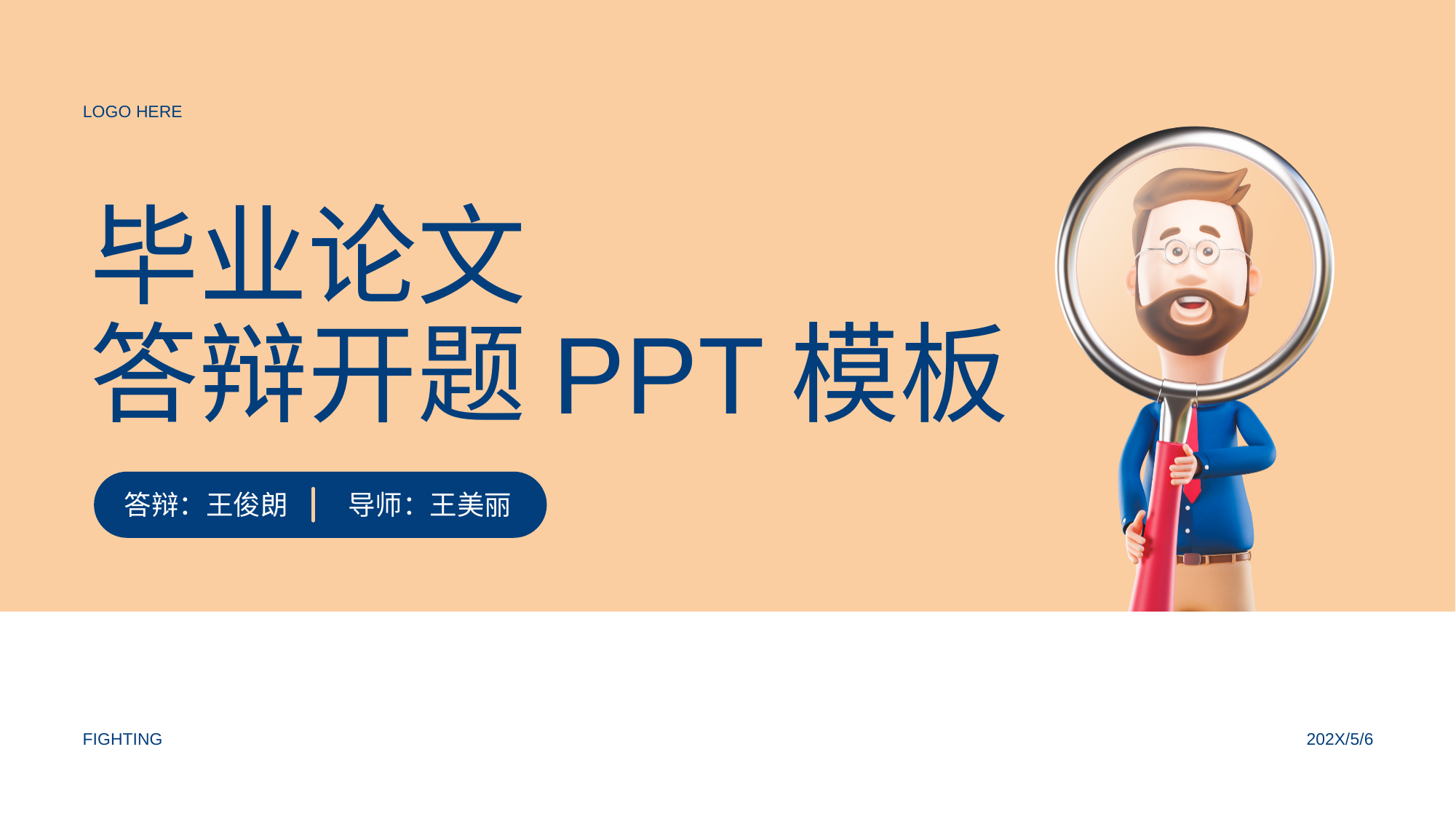

LOGO HERE
# 毕业论文 答辩开题PPT模板

答辩：王俊朗
导师：王美丽

FIGHTING
202X/5/6